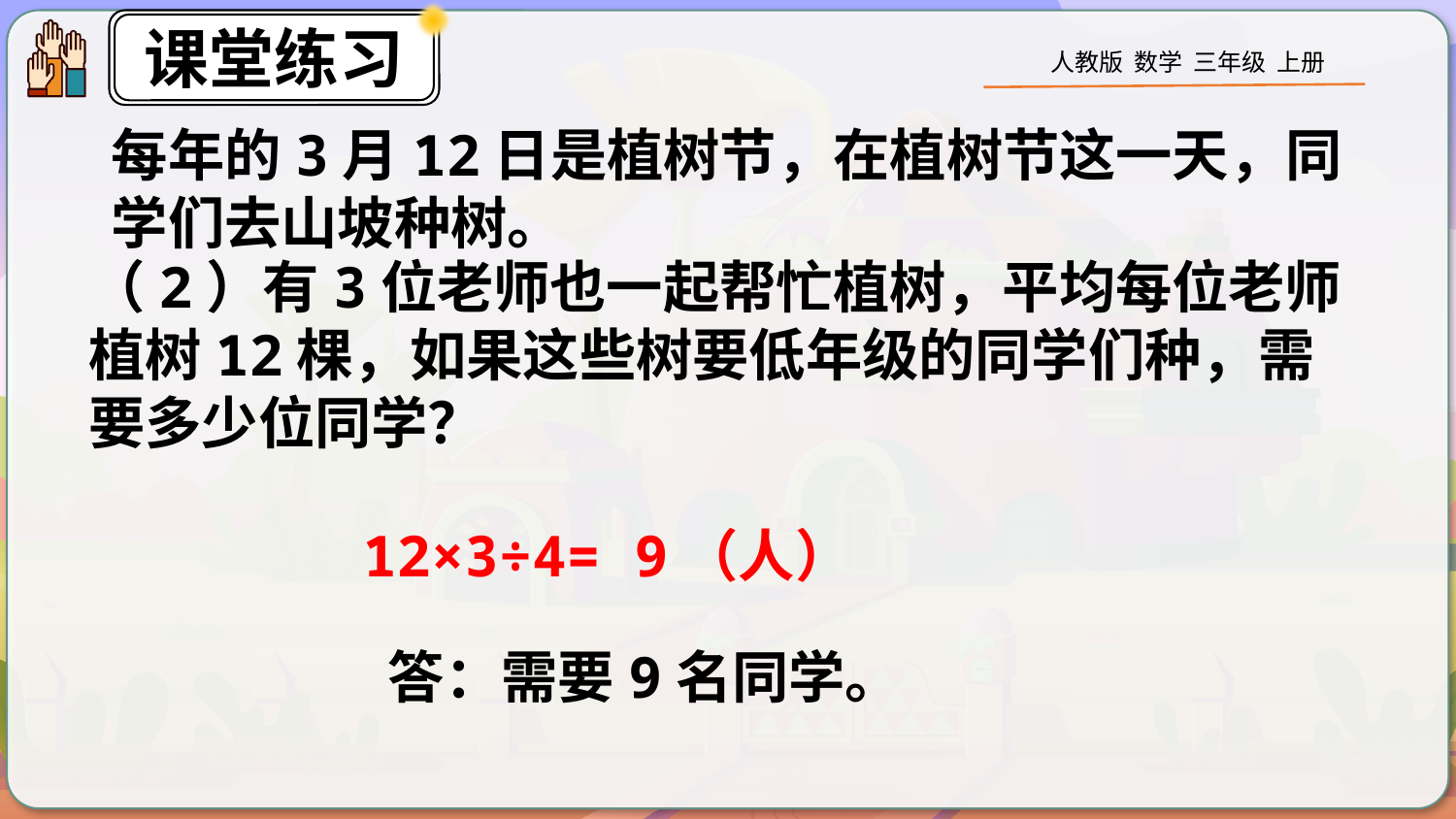

每年的3月12日是植树节，在植树节这一天，同学们去山坡种树。
（2）有3位老师也一起帮忙植树，平均每位老师植树12棵，如果这些树要低年级的同学们种，需要多少位同学？
12×3÷4= 9（人）
答：需要9名同学。